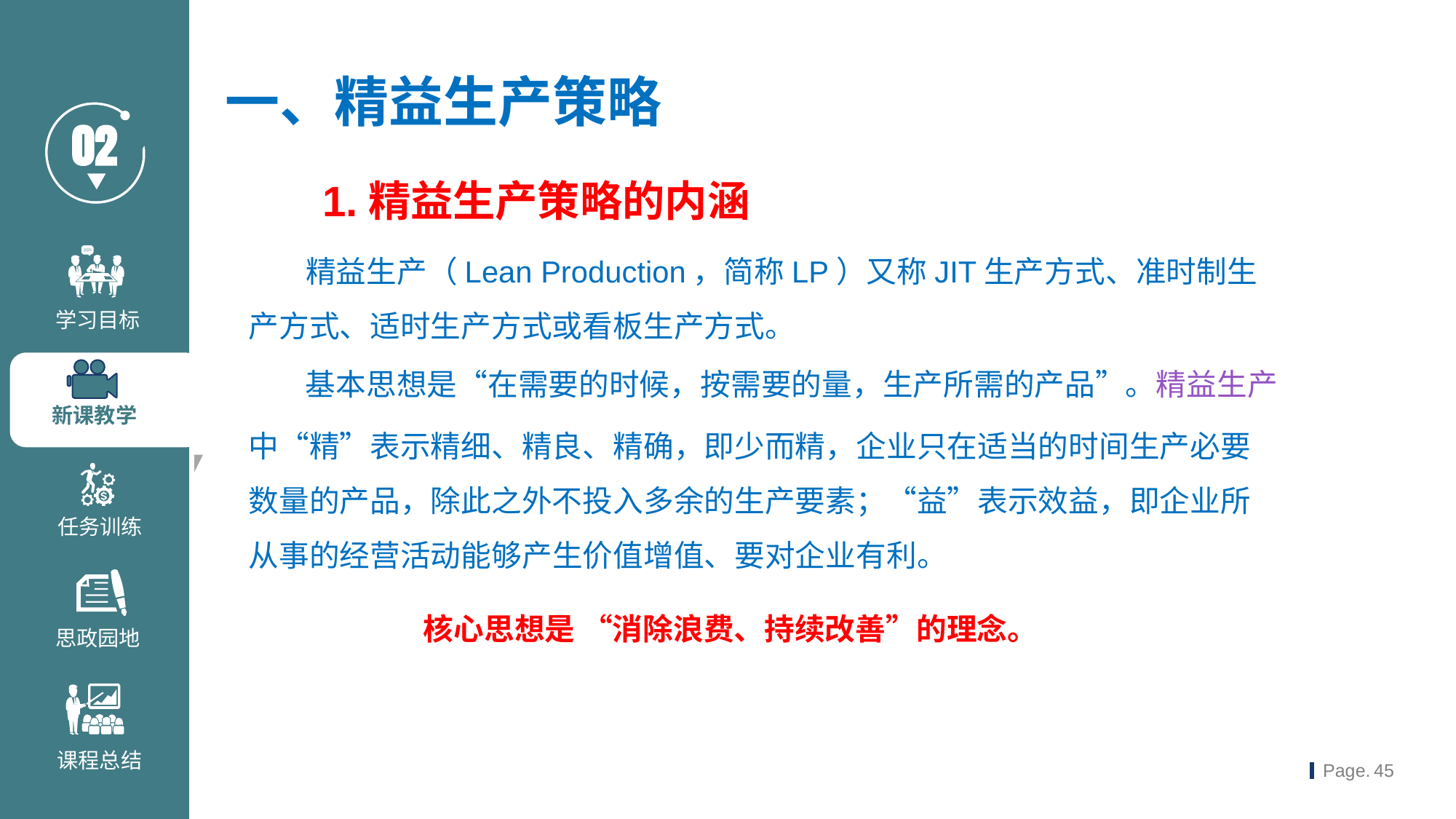

一、精益生产策略
1.精益生产策略的内涵
  精益生产（Lean Production，简称LP）又称JIT生产方式、准时制生产方式、适时生产方式或看板生产方式。
  基本思想是“在需要的时候，按需要的量，生产所需的产品”。精益生产中“精”表示精细、精良、精确，即少而精，企业只在适当的时间生产必要数量的产品，除此之外不投入多余的生产要素；“益”表示效益，即企业所从事的经营活动能够产生价值增值、要对企业有利。

                   核心思想是 “消除浪费、持续改善”的理念。